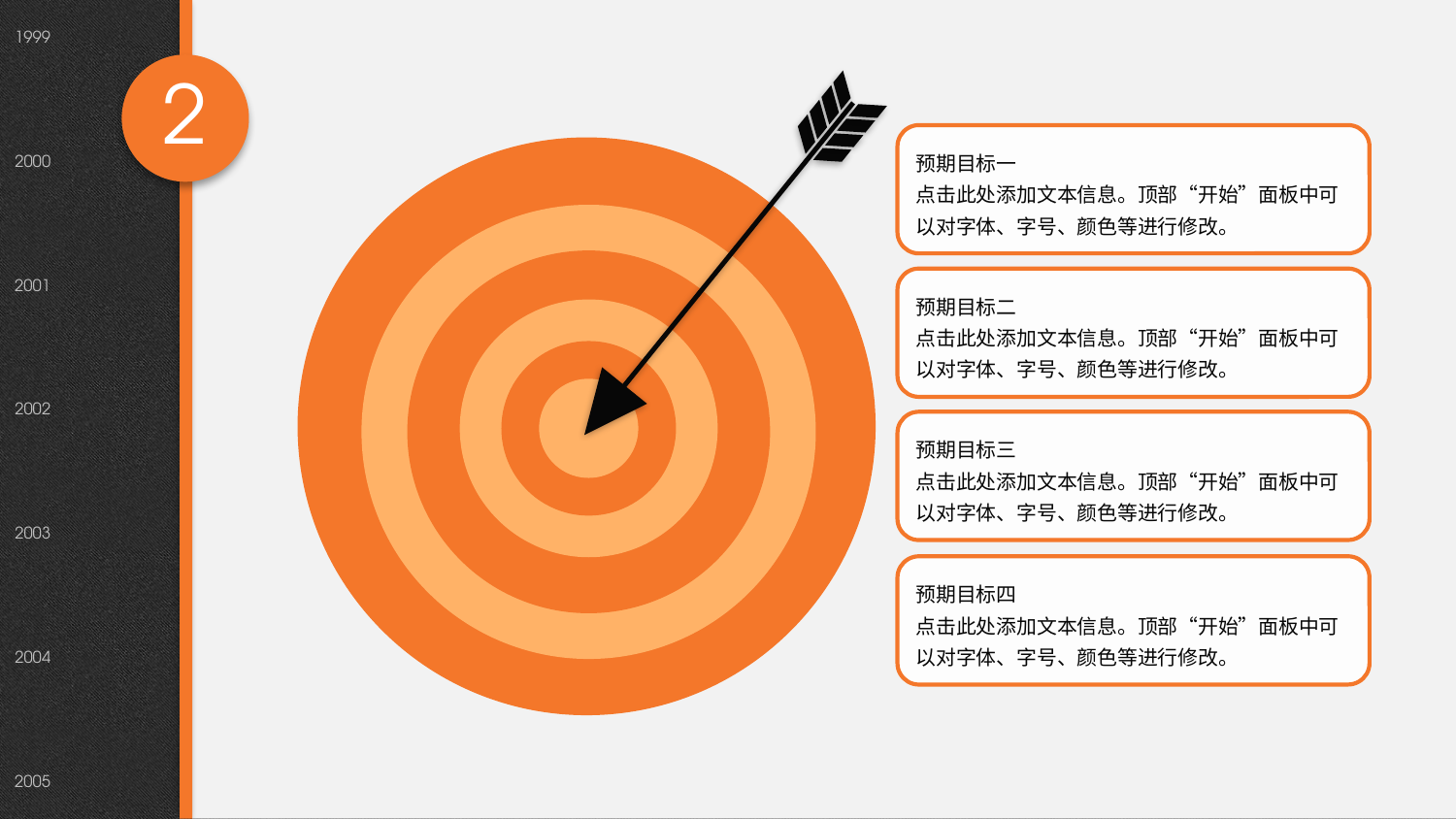

1999

2
预期目标一
点击此处添加文本信息。顶部“开始”面板中可以对字体、字号、颜色等进行修改。
预期目标二
点击此处添加文本信息。顶部“开始”面板中可以对字体、字号、颜色等进行修改。
预期目标三
点击此处添加文本信息。顶部“开始”面板中可以对字体、字号、颜色等进行修改。
预期目标四
点击此处添加文本信息。顶部“开始”面板中可以对字体、字号、颜色等进行修改。
2000

2001
2002
2003
2004
2005